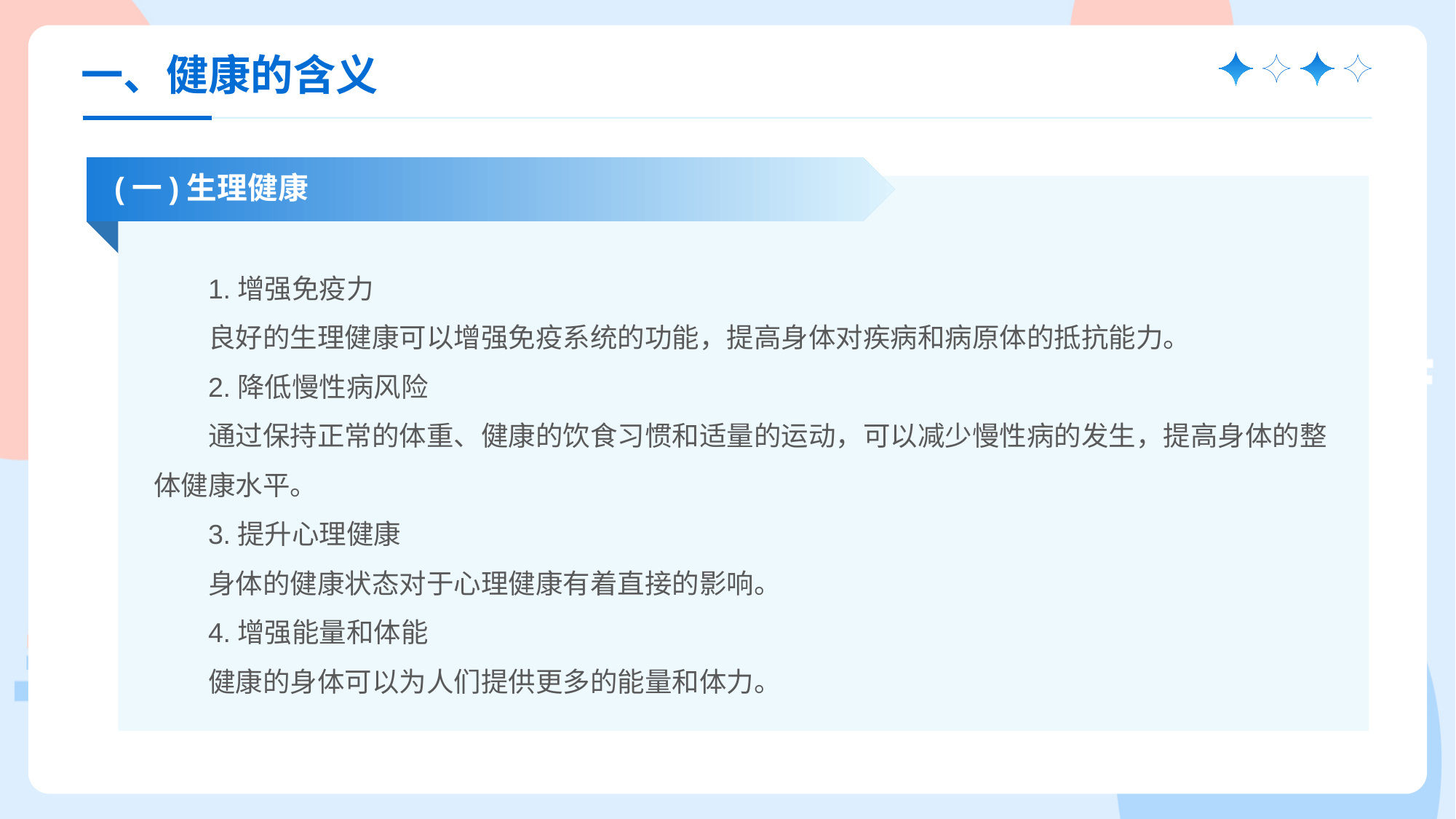

一、健康的含义
(一)生理健康

1.增强免疫力
良好的生理健康可以增强免疫系统的功能，提高身体对疾病和病原体的抵抗能力。
2.降低慢性病风险
通过保持正常的体重、健康的饮食习惯和适量的运动，可以减少慢性病的发生，提高身体的整体健康水平。
3.提升心理健康
身体的健康状态对于心理健康有着直接的影响。
4.增强能量和体能
健康的身体可以为人们提供更多的能量和体力。